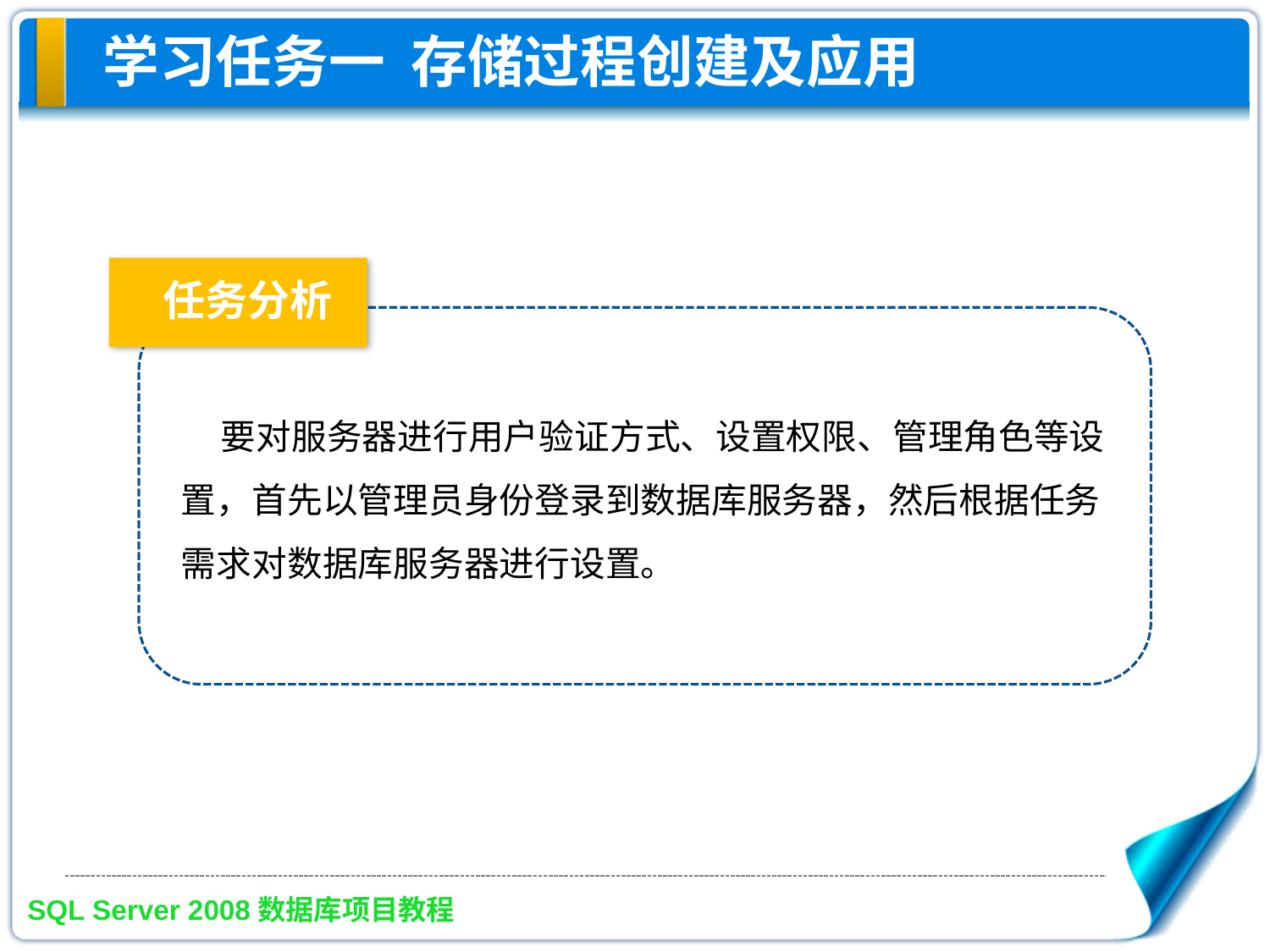

学习任务一  存储过程创建及应用

任务分析

    要对服务器进行用户验证方式、设置权限、管理角色等设置，首先以管理员身份登录到数据库服务器，然后根据任务需求对数据库服务器进行设置。